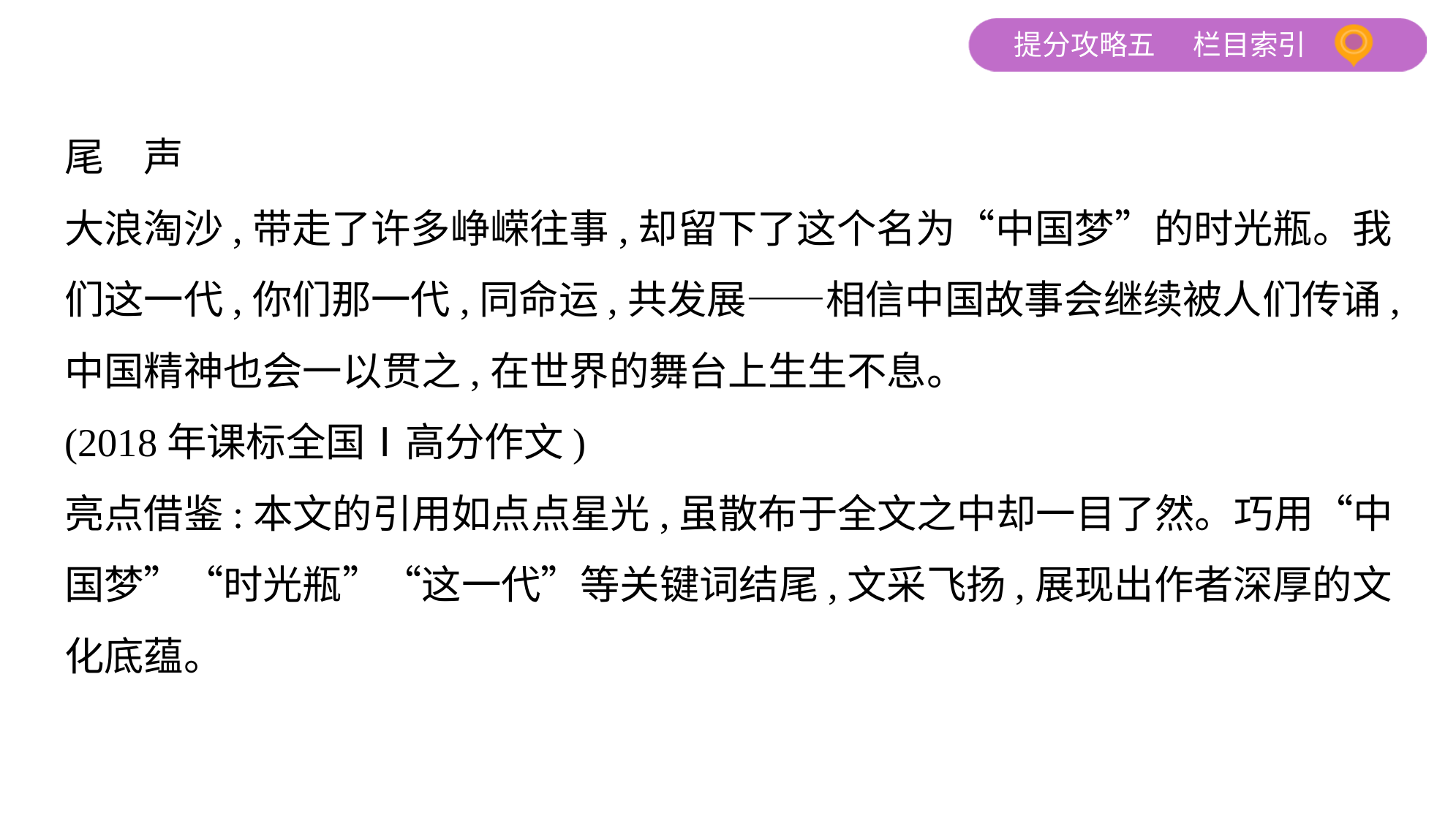

尾　声
大浪淘沙,带走了许多峥嵘往事,却留下了这个名为“中国梦”的时光瓶。我
们这一代,你们那一代,同命运,共发展——相信中国故事会继续被人们传诵,
中国精神也会一以贯之,在世界的舞台上生生不息。
(2018年课标全国Ⅰ高分作文)
亮点借鉴:本文的引用如点点星光,虽散布于全文之中却一目了然。巧用“中
国梦”“时光瓶”“这一代”等关键词结尾,文采飞扬,展现出作者深厚的文
化底蕴。